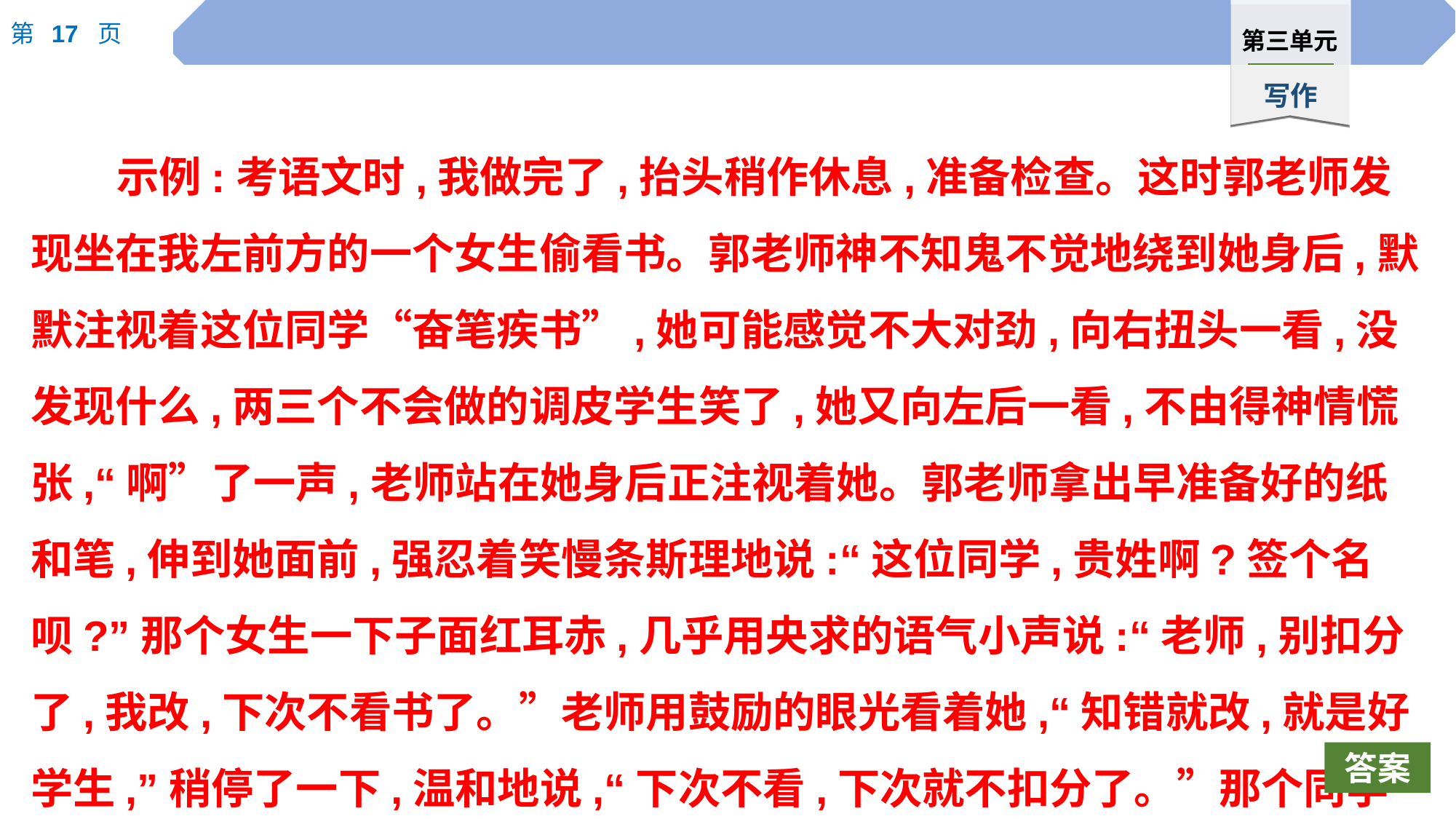

示例:考语文时,我做完了,抬头稍作休息,准备检查。这时郭老师发现坐在我左前方的一个女生偷看书。郭老师神不知鬼不觉地绕到她身后,默默注视着这位同学“奋笔疾书”,她可能感觉不大对劲,向右扭头一看,没发现什么,两三个不会做的调皮学生笑了,她又向左后一看,不由得神情慌张,“啊”了一声,老师站在她身后正注视着她。郭老师拿出早准备好的纸和笔,伸到她面前,强忍着笑慢条斯理地说:“这位同学,贵姓啊?签个名呗?”那个女生一下子面红耳赤,几乎用央求的语气小声说:“老师,别扣分了,我改,下次不看书了。”老师用鼓励的眼光看着她,“知错就改,就是好学生,”稍停了一下,温和地说,“下次不看,下次就不扣分了。”那个同学无奈地苦笑了一下。
答案